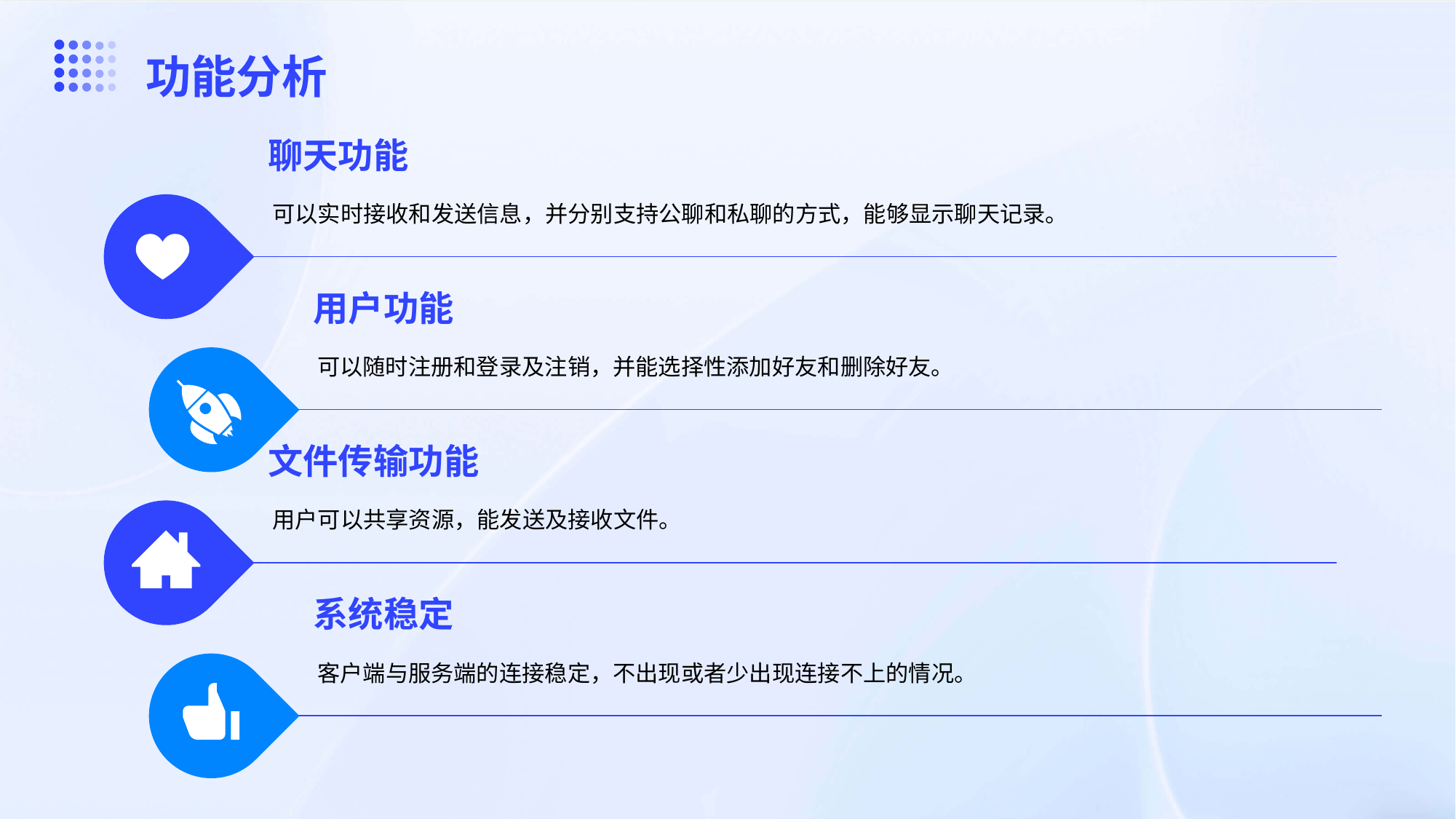

功能分析

聊天功能

可以实时接收和发送信息，并分别支持公聊和私聊的方式，能够显示聊天记录。

用户功能

可以随时注册和登录及注销，并能选择性添加好友和删除好友。

文件传输功能

用户可以共享资源，能发送及接收文件。

系统稳定

客户端与服务端的连接稳定，不出现或者少出现连接不上的情况。